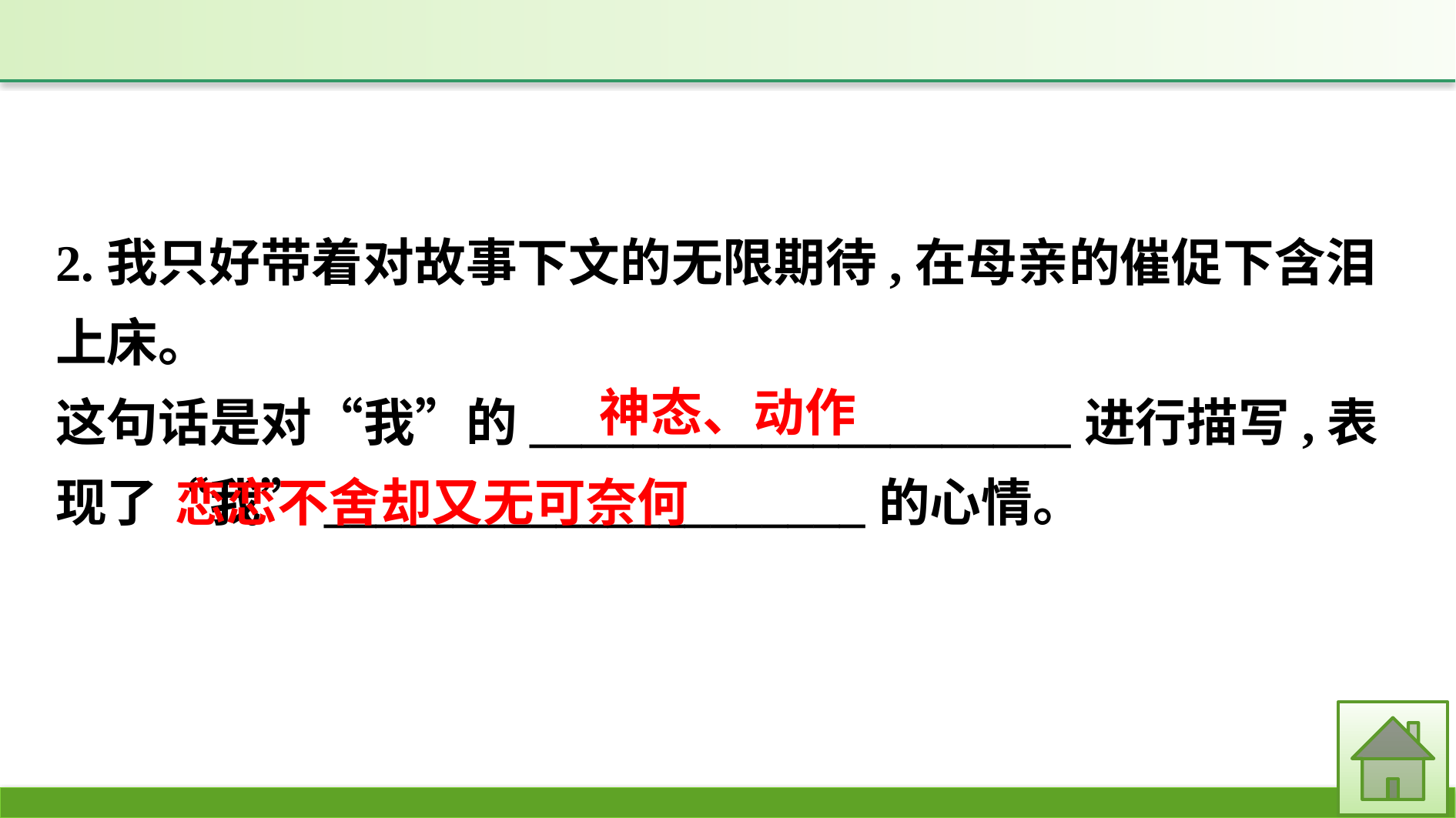

2.我只好带着对故事下文的无限期待,在母亲的催促下含泪上床。
这句话是对“我”的_____________________进行描写,表现了“我”_____________________的心情。
神态、动作
恋恋不舍却又无可奈何